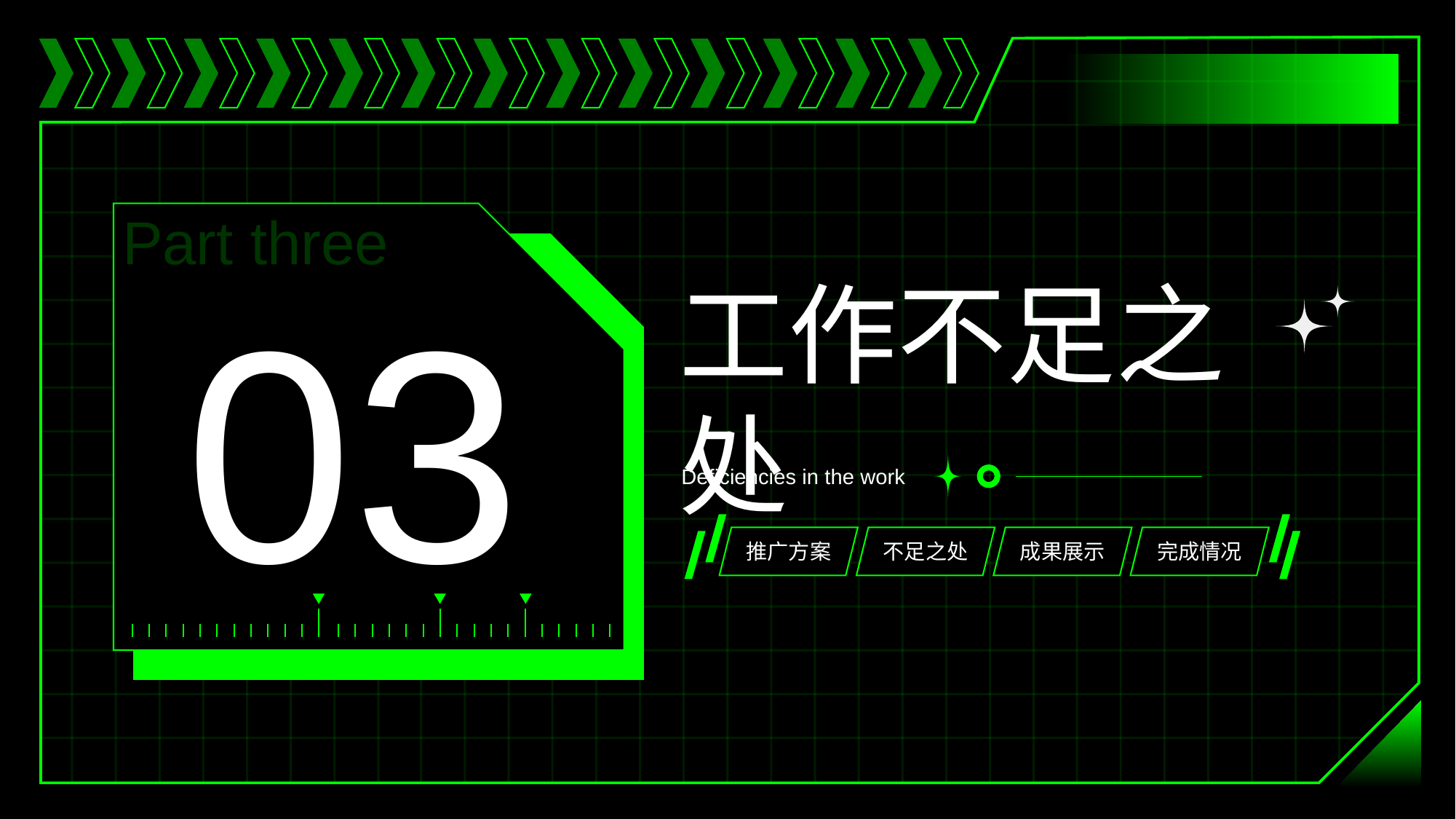

Part three

03

工作不足之处

Deficiencies in the work

推广方案
不足之处
成果展示
完成情况